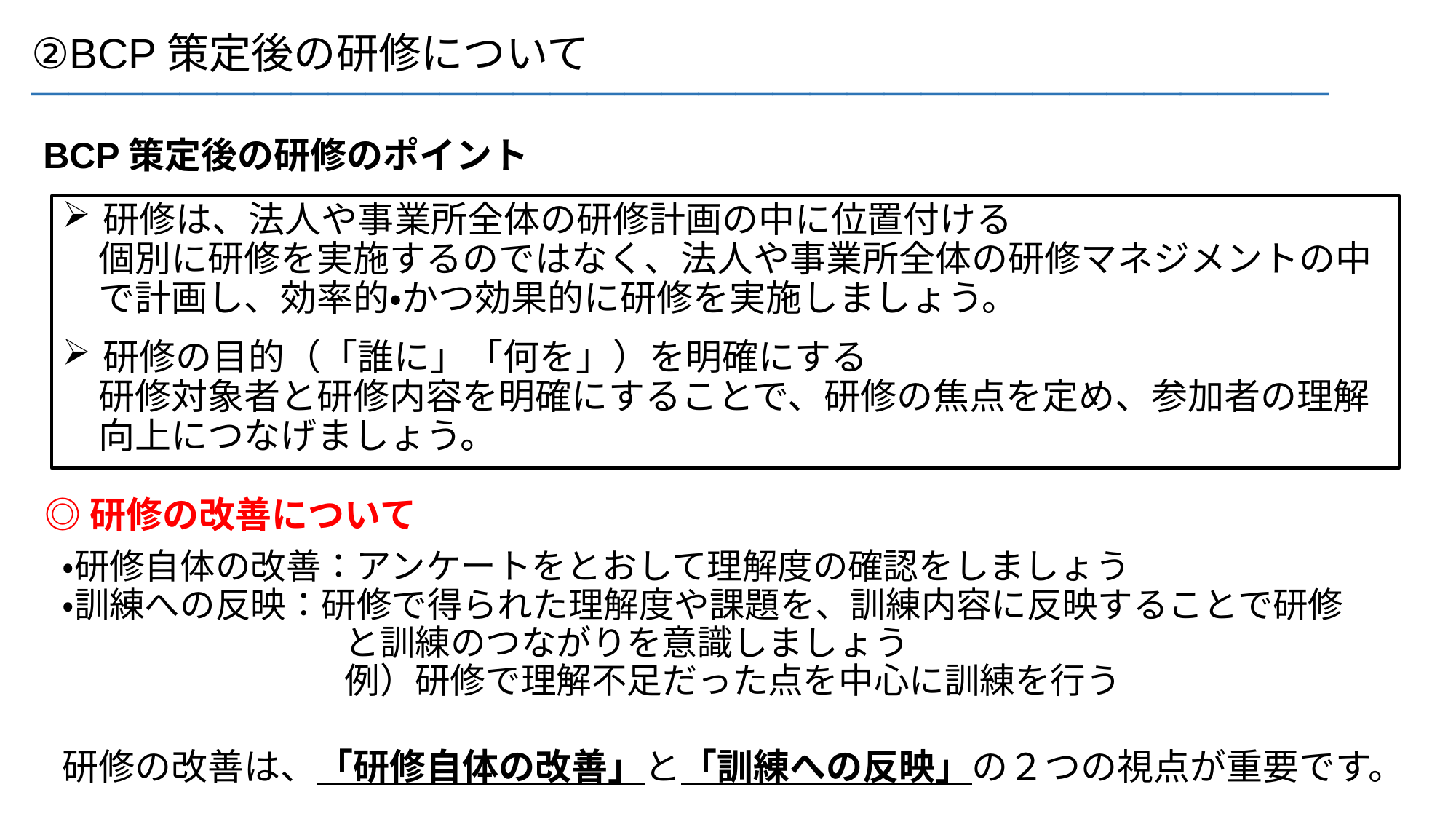

___________________________________
②BCP策定後の研修について
BCP策定後の研修のポイント
研修は、法人や事業所全体の研修計画の中に位置付ける
　個別に研修を実施するのではなく、法人や事業所全体の研修マネジメントの中
　で計画し、効率的・かつ効果的に研修を実施しましょう。

研修の目的（「誰に」「何を」）を明確にする
　研修対象者と研修内容を明確にすることで、研修の焦点を定め、参加者の理解
　向上につなげましょう。
◎研修の改善について
・研修自体の改善：アンケートをとおして理解度の確認をしましょう
・訓練への反映：研修で得られた理解度や課題を、訓練内容に反映することで研修
　　　　　　　　と訓練のつながりを意識しましょう
　　　　　　　　例）研修で理解不足だった点を中心に訓練を行う
研修の改善は、「研修自体の改善」と「訓練への反映」の２つの視点が重要です。